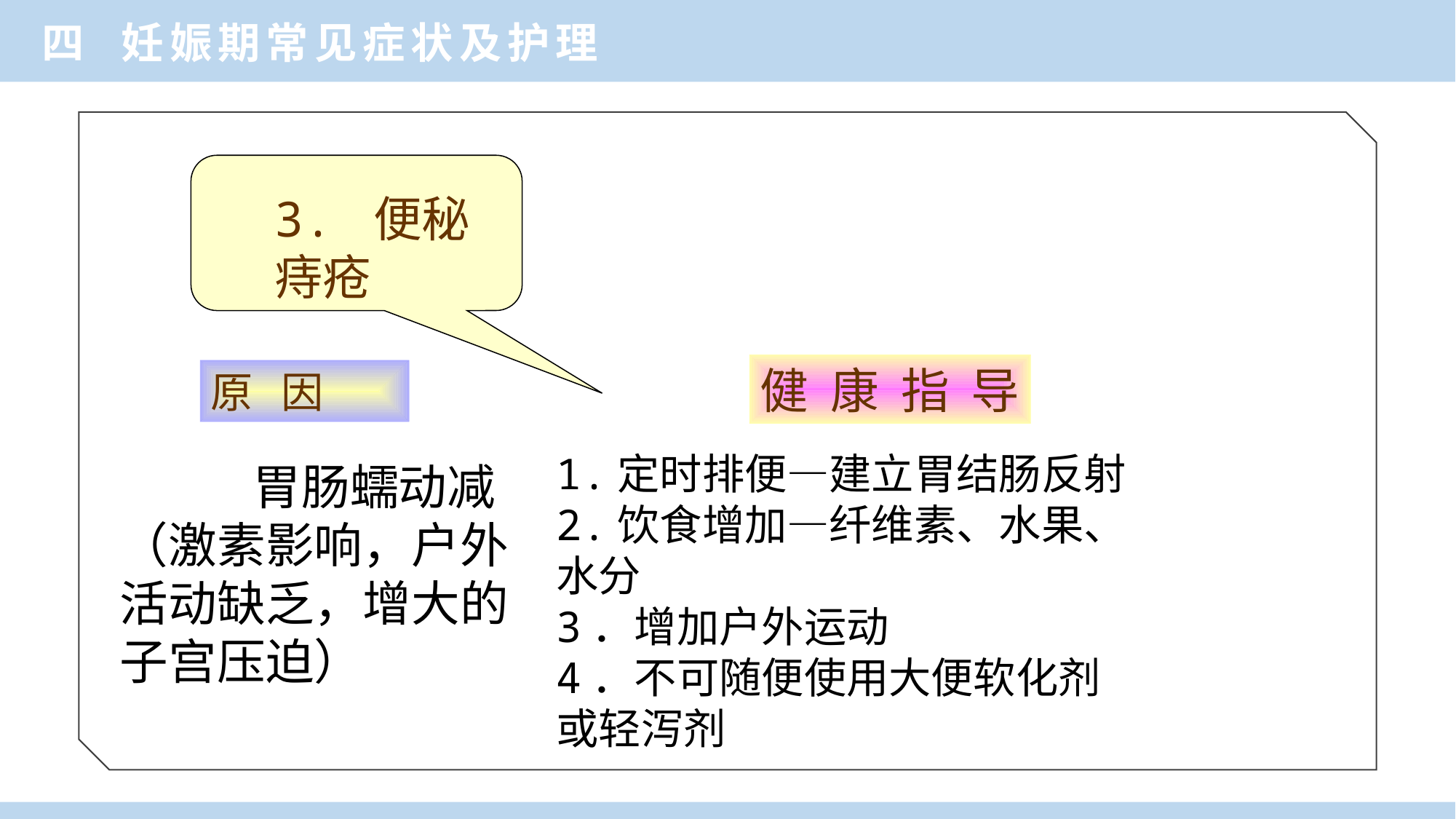

四  妊娠期常见症状及护理

3. 便秘
痔疮
健  康  指  导
原   因
1.定时排便—建立胃结肠反射
2.饮食增加—纤维素、水果、水分
3．增加户外运动
4．不可随便使用大便软化剂或轻泻剂
            胃肠蠕动减
（激素影响，户外活动缺乏，增大的子宫压迫）